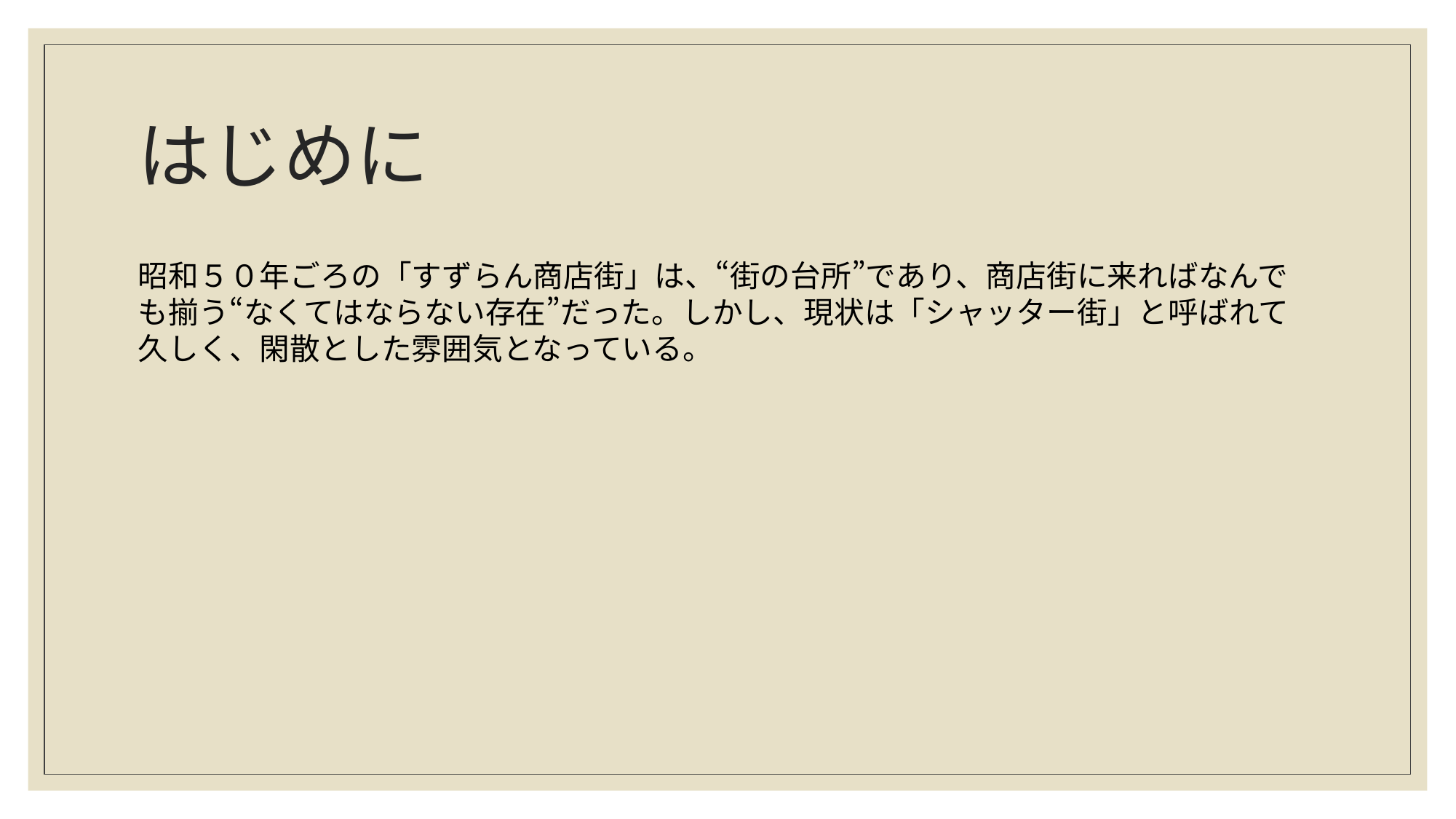

# はじめに
昭和５０年ごろの「すずらん商店街」は、“街の台所”であり、商店街に来ればなんでも揃う“なくてはならない存在”だった。しかし、現状は「シャッター街」と呼ばれて久しく、閑散とした雰囲気となっている。